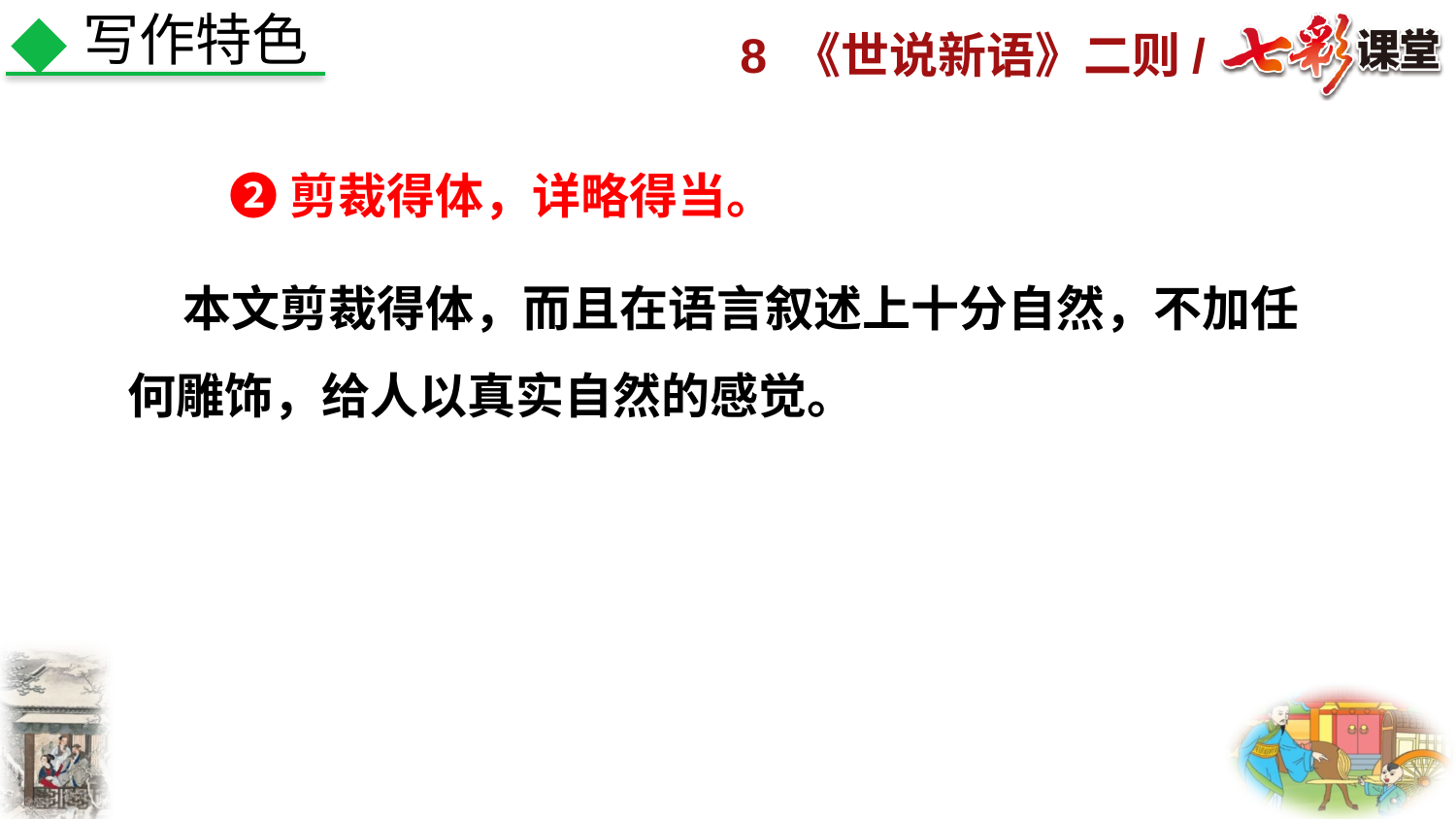

写作特色

❷剪裁得体，详略得当。
    本文剪裁得体，而且在语言叙述上十分自然，不加任何雕饰，给人以真实自然的感觉。